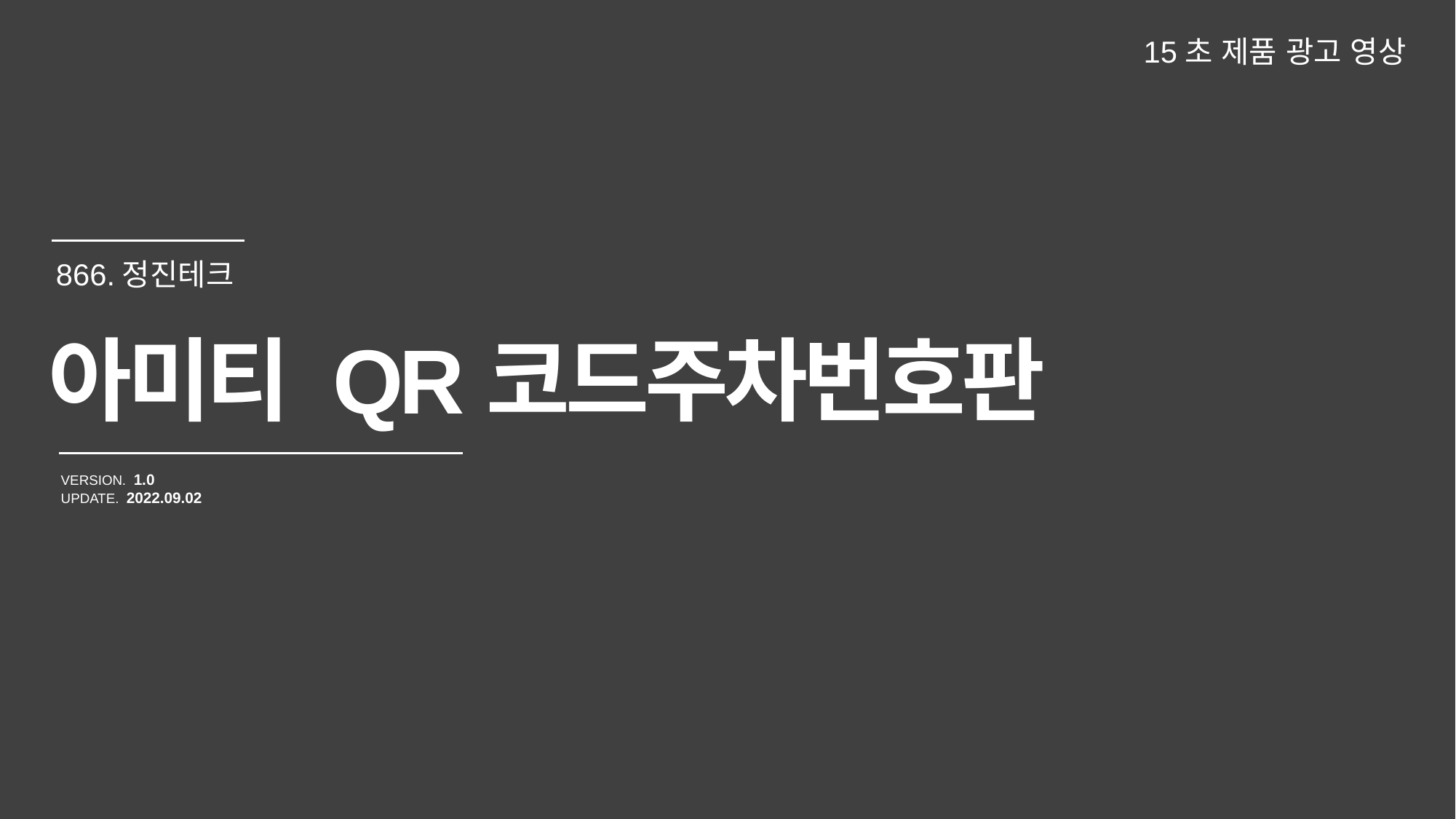

15초 제품 광고 영상
아미티 QR코드주차번호판
VERSION.  1.0
UPDATE.  2022.09.02

866.정진테크